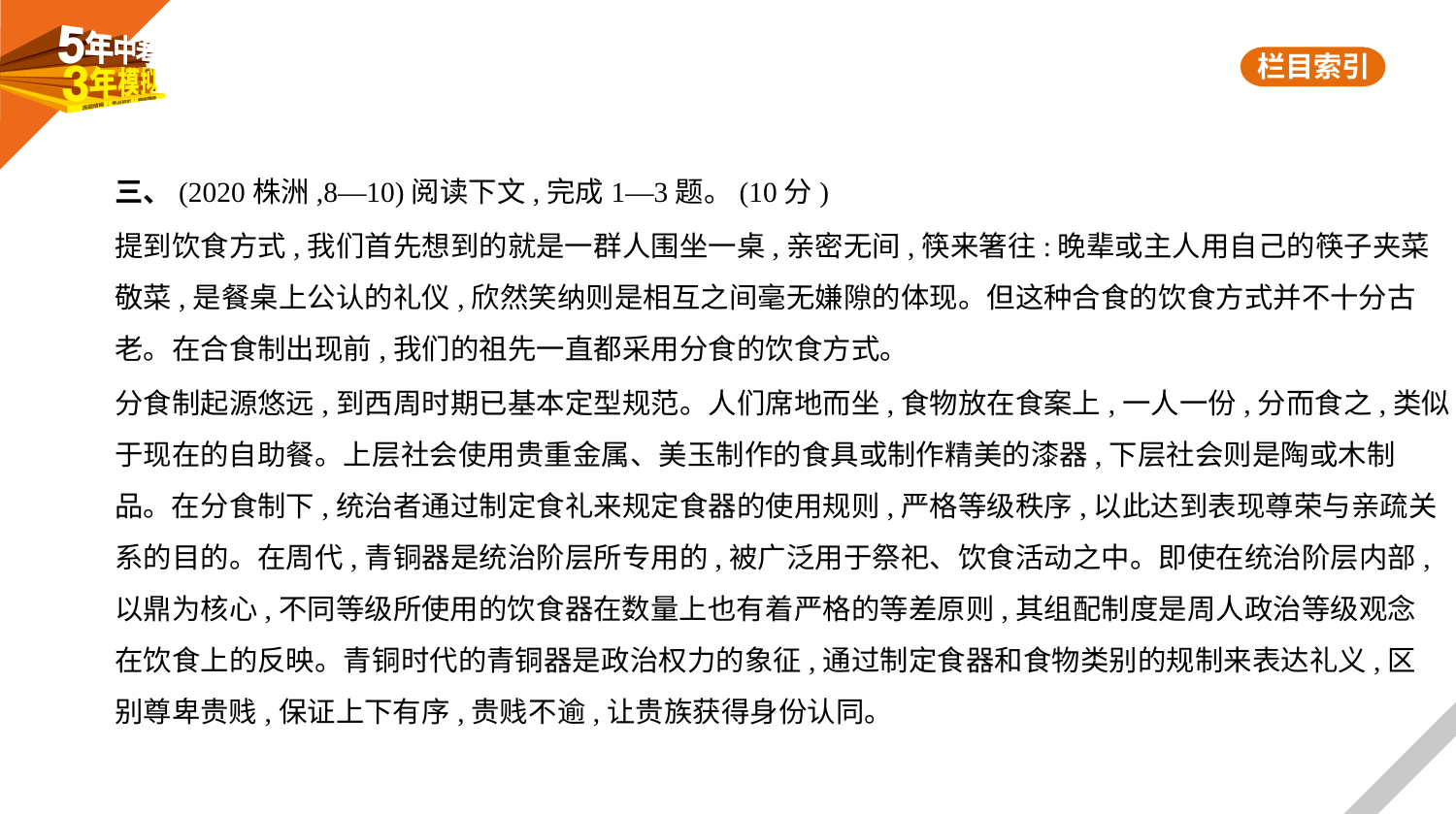

三、(2020株洲,8—10)阅读下文,完成1—3题。(10分)
提到饮食方式,我们首先想到的就是一群人围坐一桌,亲密无间,筷来箸往:晚辈或主人用自己的筷子夹菜
敬菜,是餐桌上公认的礼仪,欣然笑纳则是相互之间毫无嫌隙的体现。但这种合食的饮食方式并不十分古
老。在合食制出现前,我们的祖先一直都采用分食的饮食方式。
分食制起源悠远,到西周时期已基本定型规范。人们席地而坐,食物放在食案上,一人一份,分而食之,类似
于现在的自助餐。上层社会使用贵重金属、美玉制作的食具或制作精美的漆器,下层社会则是陶或木制
品。在分食制下,统治者通过制定食礼来规定食器的使用规则,严格等级秩序,以此达到表现尊荣与亲疏关
系的目的。在周代,青铜器是统治阶层所专用的,被广泛用于祭祀、饮食活动之中。即使在统治阶层内部,
以鼎为核心,不同等级所使用的饮食器在数量上也有着严格的等差原则,其组配制度是周人政治等级观念
在饮食上的反映。青铜时代的青铜器是政治权力的象征,通过制定食器和食物类别的规制来表达礼义,区
别尊卑贵贱,保证上下有序,贵贱不逾,让贵族获得身份认同。